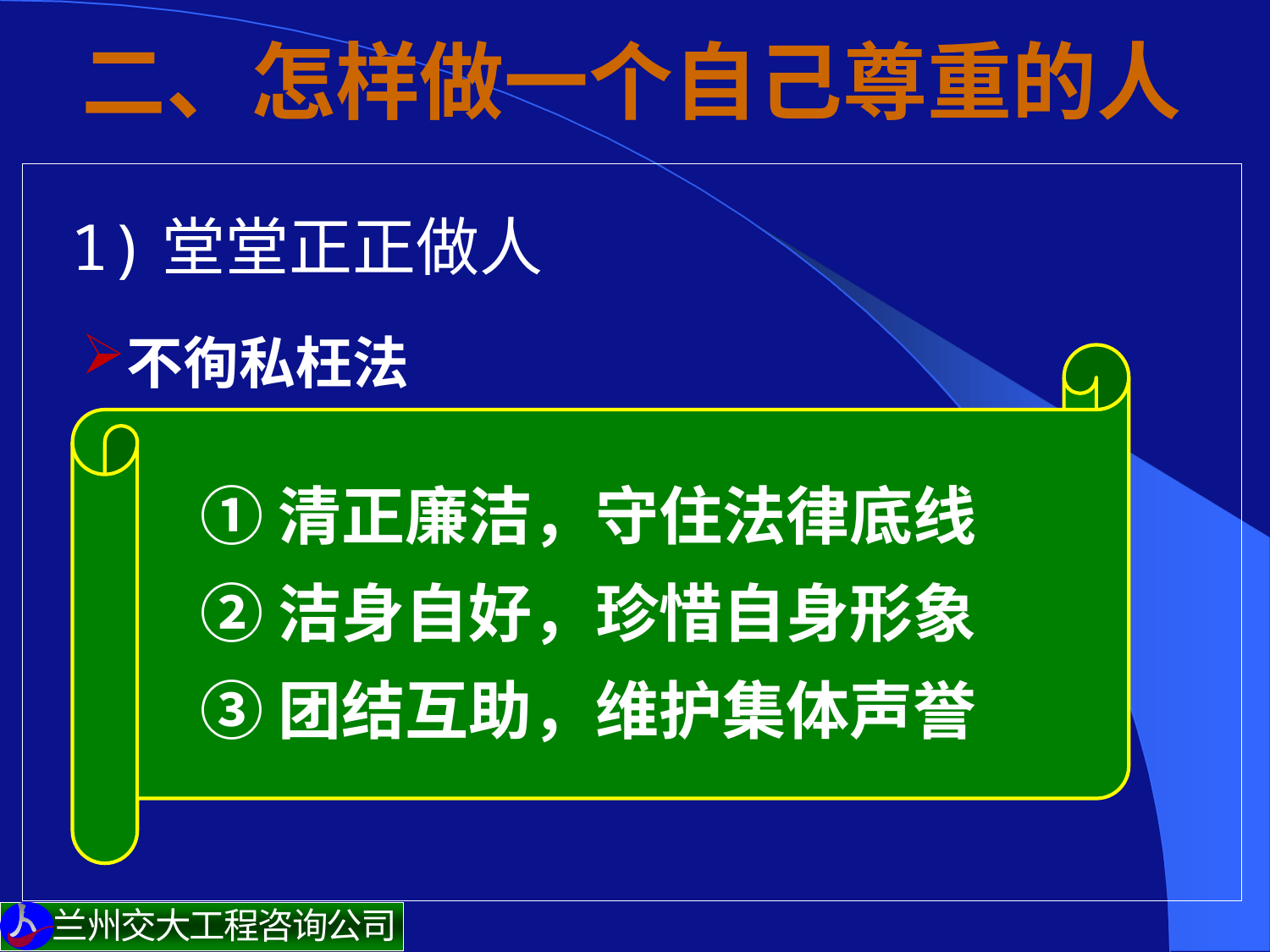

# 二、怎样做一个自己尊重的人
 1)堂堂正正做人
不徇私枉法
恪守职业道德（操守）
不做被人看不起的事
把外在约束，化为内在的动力

①清正廉洁，守住法律底线
②洁身自好，珍惜自身形象
③团结互助，维护集体声誉